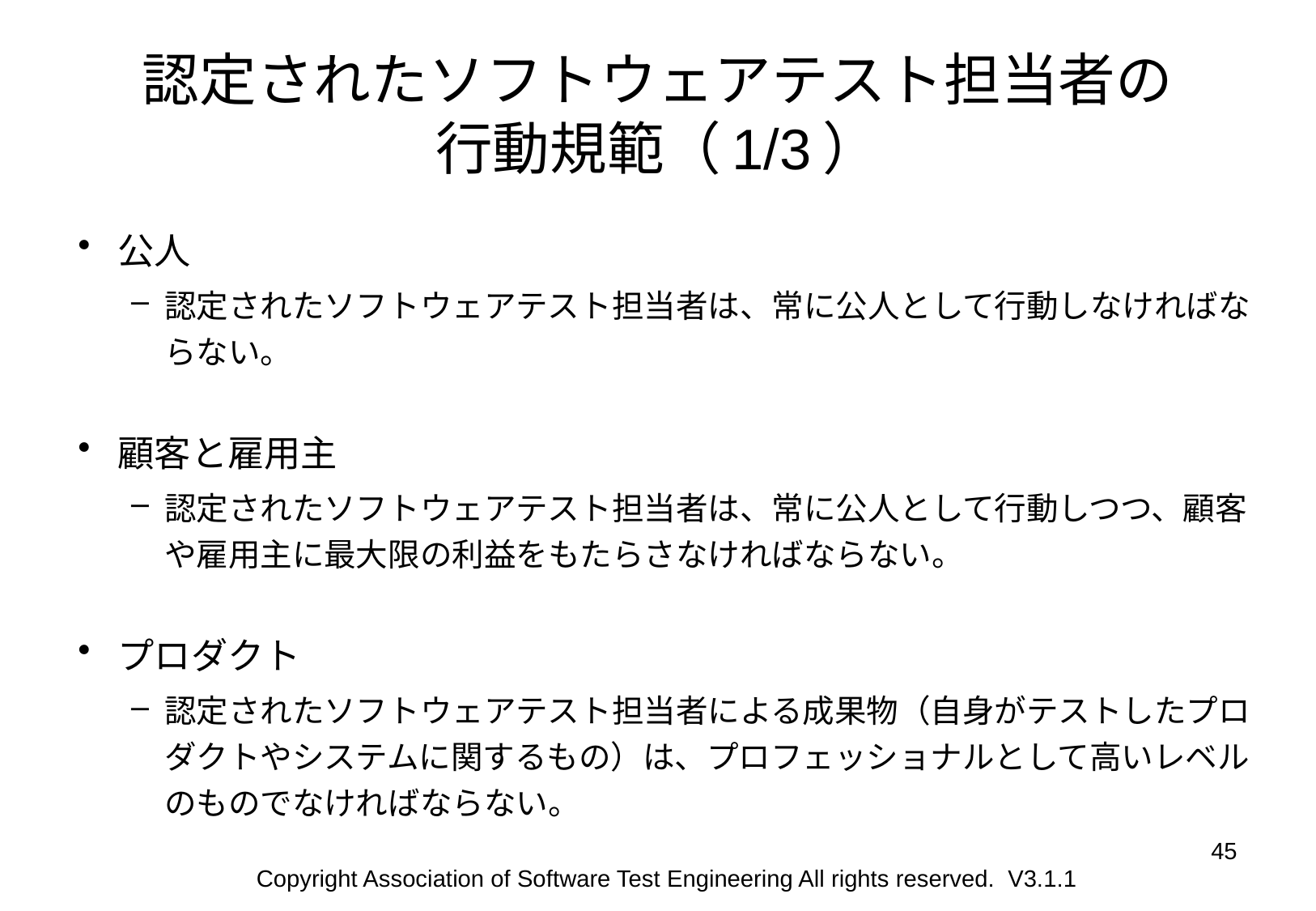

# 認定されたソフトウェアテスト担当者の 行動規範（1/3）
公人
認定されたソフトウェアテスト担当者は、常に公人として行動しなければならない。

顧客と雇用主
認定されたソフトウェアテスト担当者は、常に公人として行動しつつ、顧客や雇用主に最大限の利益をもたらさなければならない。

プロダクト
認定されたソフトウェアテスト担当者による成果物（自身がテストしたプロダクトやシステムに関するもの）は、プロフェッショナルとして高いレベルのものでなければならない。
45
Copyright Association of Software Test Engineering All rights reserved.  V3.1.1